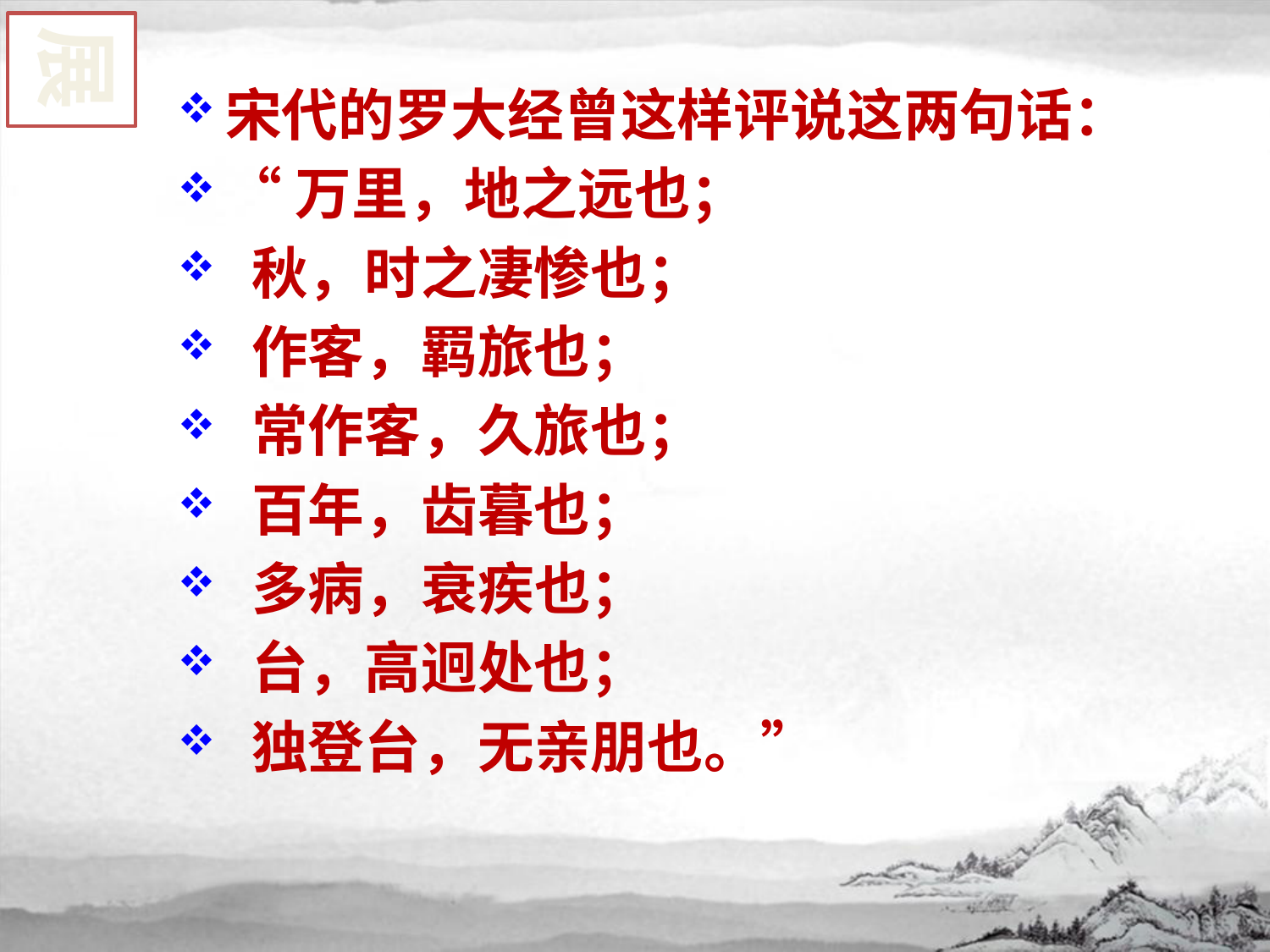

展
宋代的罗大经曾这样评说这两句话：
“万里，地之远也；
 秋，时之凄惨也；
 作客，羁旅也；
 常作客，久旅也；
 百年，齿暮也；
 多病，衰疾也；
 台，高迥处也；
 独登台，无亲朋也。”